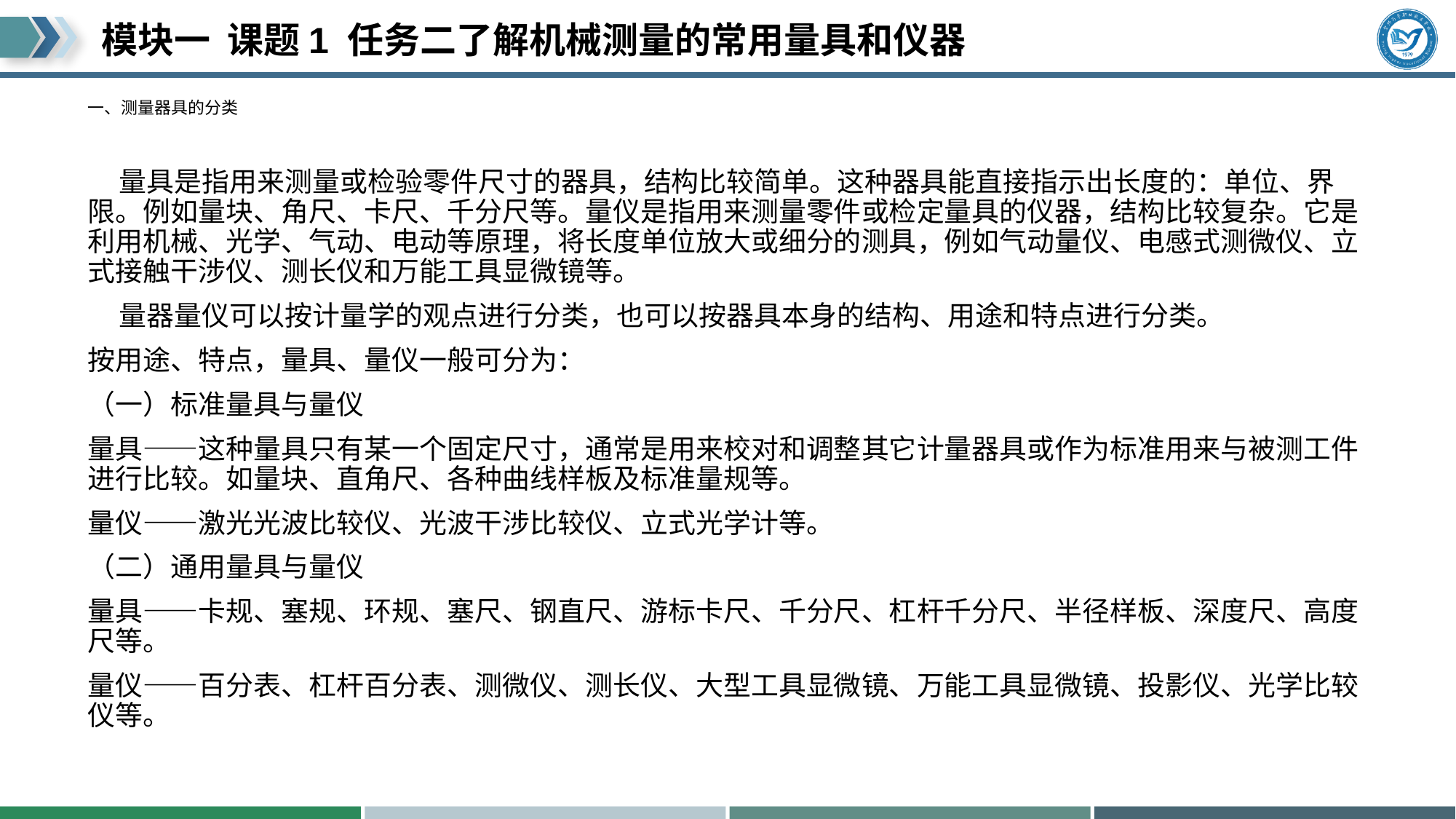

# 一、测量器具的分类
    量具是指用来测量或检验零件尺寸的器具，结构比较简单。这种器具能直接指示出长度的：单位、界限。例如量块、角尺、卡尺、千分尺等。量仪是指用来测量零件或检定量具的仪器，结构比较复杂。它是利用机械、光学、气动、电动等原理，将长度单位放大或细分的测具，例如气动量仪、电感式测微仪、立式接触干涉仪、测长仪和万能工具显微镜等。
    量器量仪可以按计量学的观点进行分类，也可以按器具本身的结构、用途和特点进行分类。
按用途、特点，量具、量仪一般可分为：
（一）标准量具与量仪
量具——这种量具只有某一个固定尺寸，通常是用来校对和调整其它计量器具或作为标准用来与被测工件进行比较。如量块、直角尺、各种曲线样板及标准量规等。
量仪——激光光波比较仪、光波干涉比较仪、立式光学计等。
（二）通用量具与量仪
量具——卡规、塞规、环规、塞尺、钢直尺、游标卡尺、千分尺、杠杆千分尺、半径样板、深度尺、高度尺等。
量仪——百分表、杠杆百分表、测微仪、测长仪、大型工具显微镜、万能工具显微镜、投影仪、光学比较仪等。